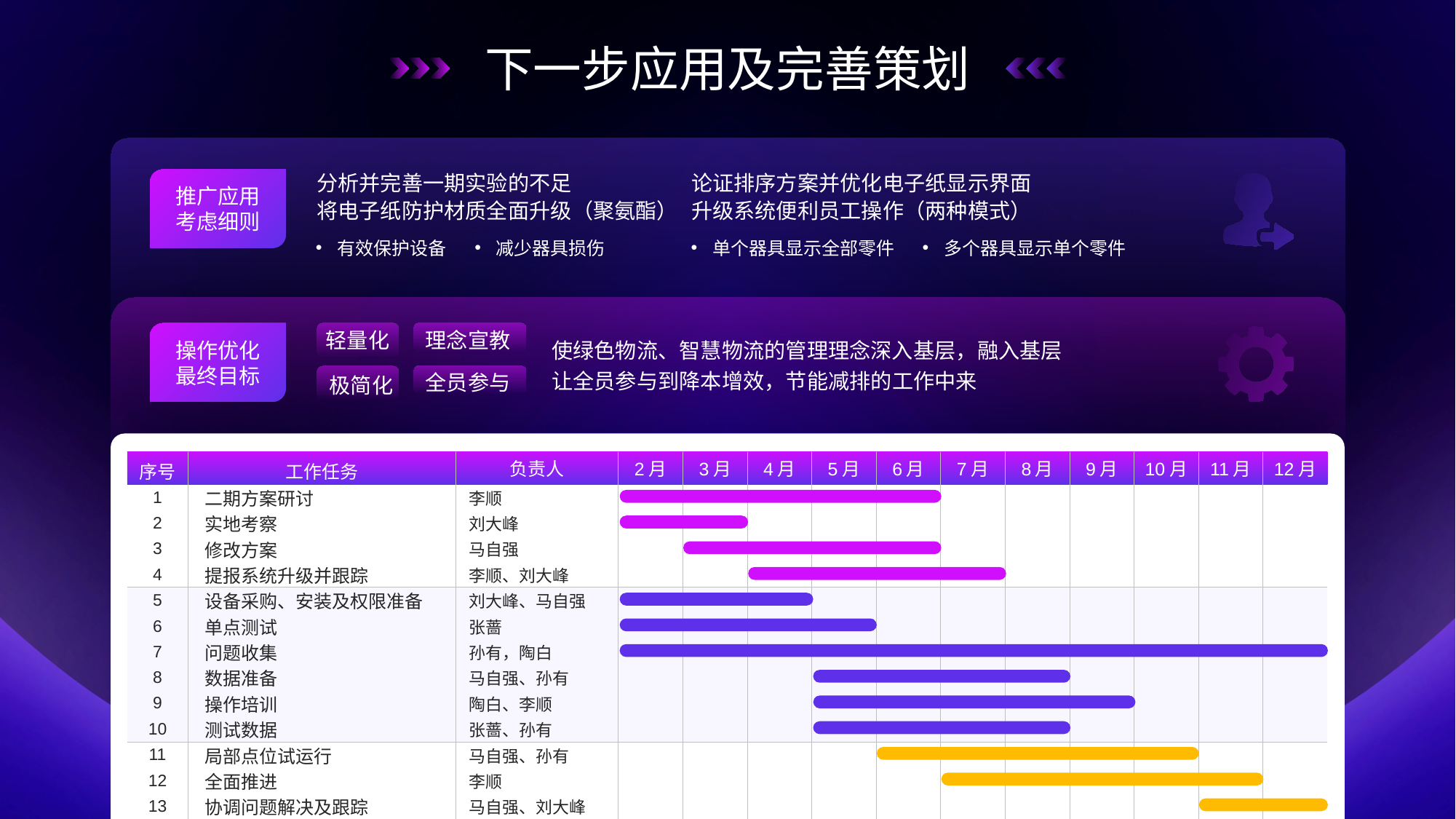

下一步应用及完善策划

分析并完善一期实验的不足
将电子纸防护材质全面升级（聚氨酯）
论证排序方案并优化电子纸显示界面
升级系统便利员工操作（两种模式）
有效保护设备
减少器具损伤
单个器具显示全部零件
多个器具显示单个零件
推广应用
考虑细则

操作优化
最终目标
轻量化
理念宣教

使绿色物流、智慧物流的管理理念深入基层，融入基层
让全员参与到降本增效，节能减排的工作中来
极简化
全员参与

| 序号 | 工作任务 | 负责人 | 2月 | 3月 | 4月 | 5月 | 6月 | 7月 | 8月 | 9月 | 10月 | 11月 | 12月 |
| --- | --- | --- | --- | --- | --- | --- | --- | --- | --- | --- | --- | --- | --- |
| 1 | 二期方案研讨 | 李顺 |  |  |  |  |  |  |  |  |  |  |  |
| 2 | 实地考察 | 刘大峰 |  |  |  |  |  |  |  |  |  |  |  |
| 3 | 修改方案 | 马自强 |  |  |  |  |  |  |  |  |  |  |  |
| 4 | 提报系统升级并跟踪 | 李顺、刘大峰 |  |  |  |  |  |  |  |  |  |  |  |
| 5 | 设备采购、安装及权限准备 | 刘大峰、马自强 |  |  |  |  |  |  |  |  |  |  |  |
| 6 | 单点测试 | 张蔷 |  |  |  |  |  |  |  |  |  |  |  |
| 7 | 问题收集 | 孙有，陶白 |  |  |  |  |  |  |  |  |  |  |  |
| 8 | 数据准备 | 马自强、孙有 |  |  |  |  |  |  |  |  |  |  |  |
| 9 | 操作培训 | 陶白、李顺 |  |  |  |  |  |  |  |  |  |  |  |
| 10 | 测试数据 | 张蔷、孙有 |  |  |  |  |  |  |  |  |  |  |  |
| 11 | 局部点位试运行 | 马自强、孙有 |  |  |  |  |  |  |  |  |  |  |  |
| 12 | 全面推进 | 李顺 |  |  |  |  |  |  |  |  |  |  |  |
| 13 | 协调问题解决及跟踪 | 马自强、刘大峰 |  |  |  |  |  |  |  |  |  |  |  |